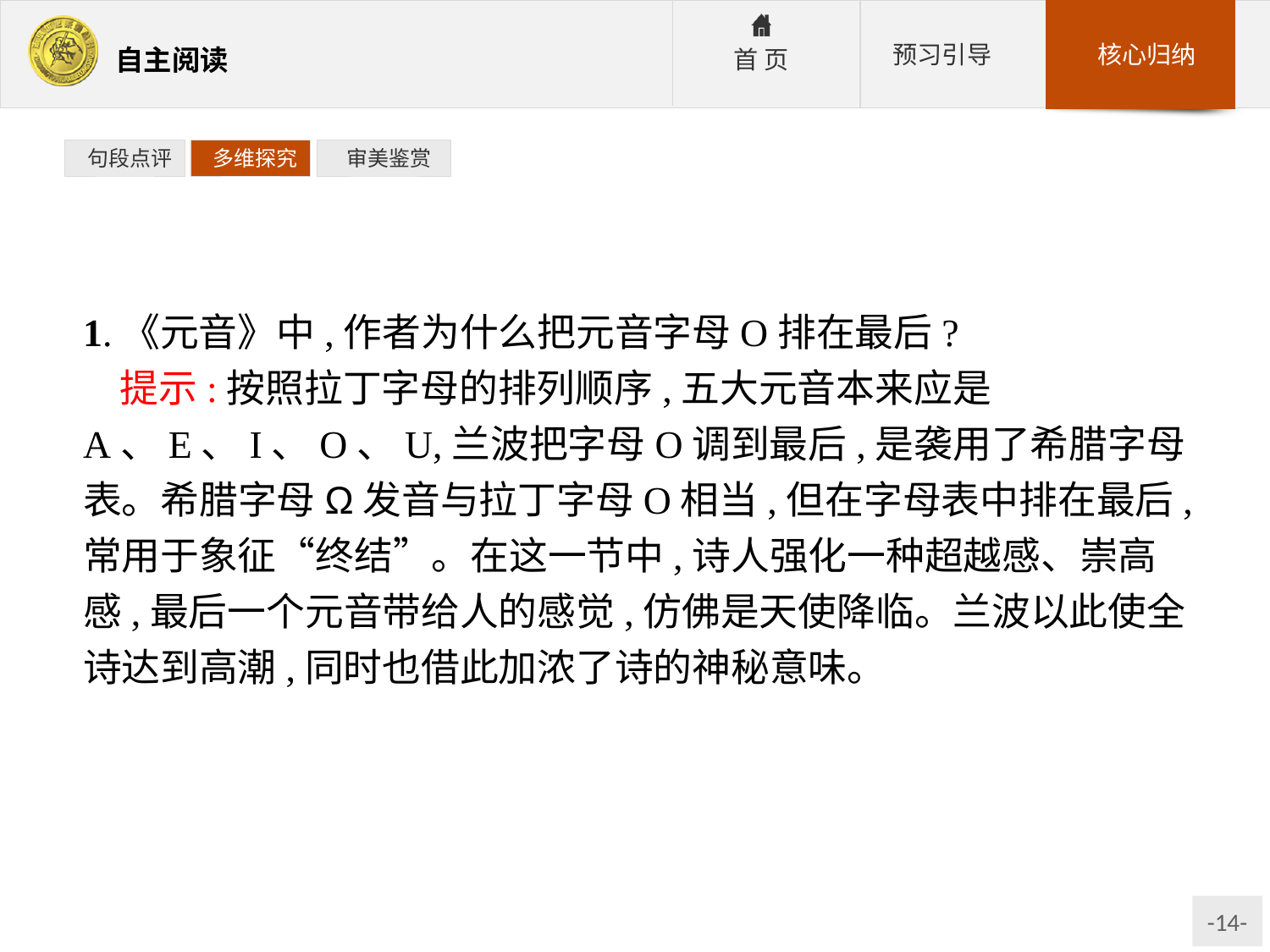

句段点评
 多维探究
 审美鉴赏
1.《元音》中,作者为什么把元音字母O排在最后?
提示:按照拉丁字母的排列顺序,五大元音本来应是A、E、I、O、U,兰波把字母O调到最后,是袭用了希腊字母表。希腊字母Ω发音与拉丁字母O相当,但在字母表中排在最后,常用于象征“终结”。在这一节中,诗人强化一种超越感、崇高感,最后一个元音带给人的感觉,仿佛是天使降临。兰波以此使全诗达到高潮,同时也借此加浓了诗的神秘意味。